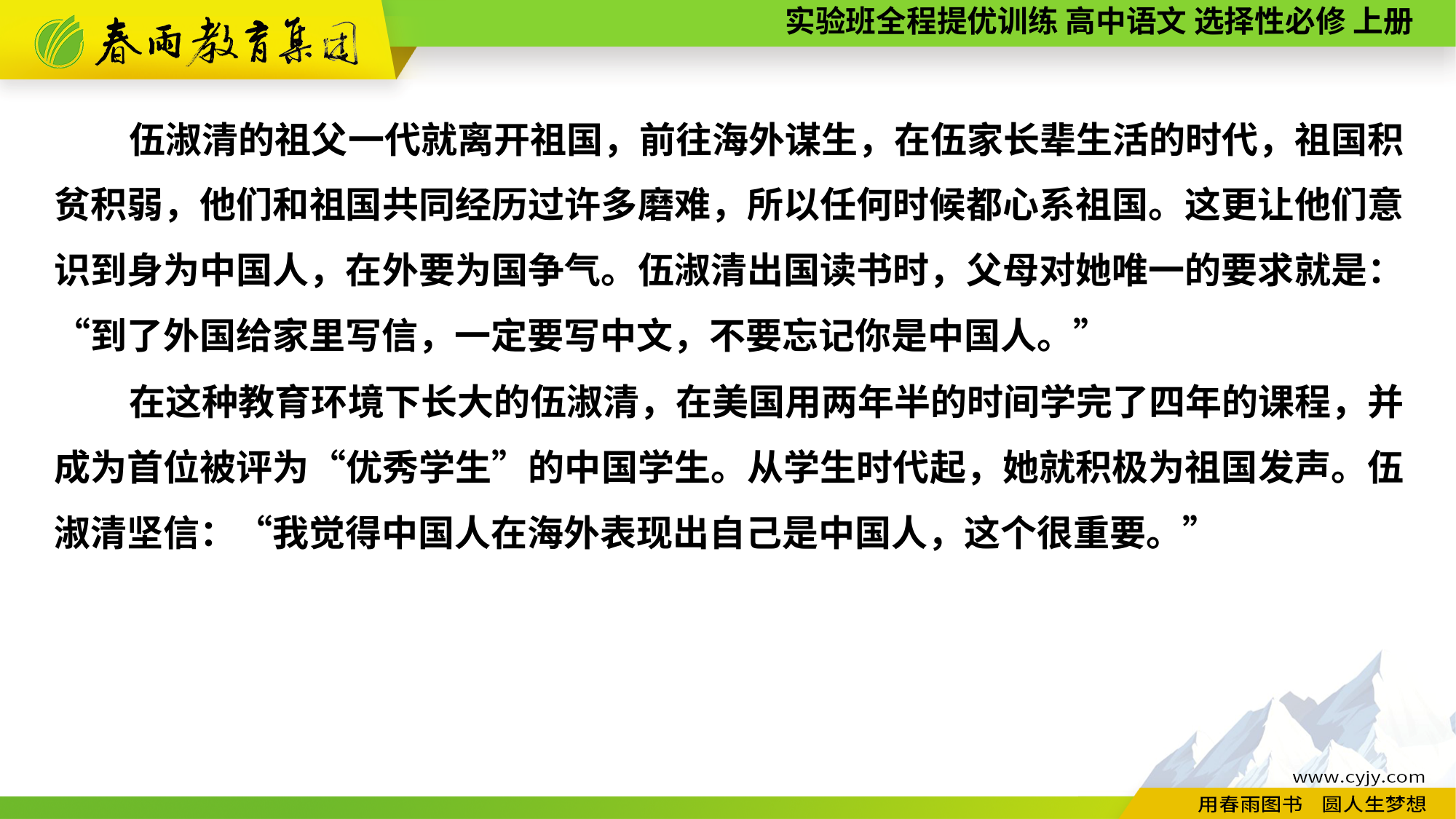

伍淑清的祖父一代就离开祖国，前往海外谋生，在伍家长辈生活的时代，祖国积贫积弱，他们和祖国共同经历过许多磨难，所以任何时候都心系祖国。这更让他们意识到身为中国人，在外要为国争气。伍淑清出国读书时，父母对她唯一的要求就是：“到了外国给家里写信，一定要写中文，不要忘记你是中国人。”
在这种教育环境下长大的伍淑清，在美国用两年半的时间学完了四年的课程，并成为首位被评为“优秀学生”的中国学生。从学生时代起，她就积极为祖国发声。伍淑清坚信：“我觉得中国人在海外表现出自己是中国人，这个很重要。”